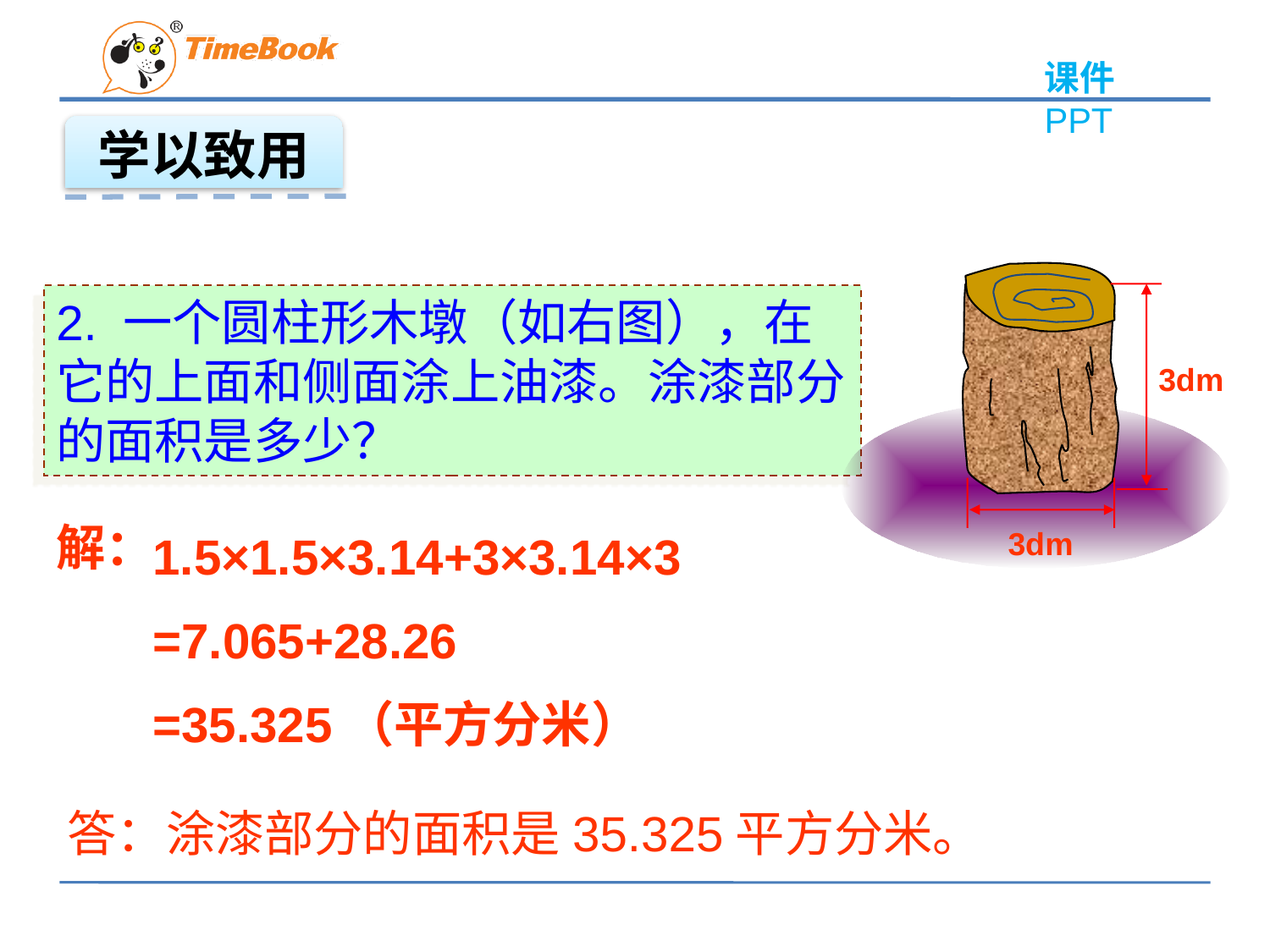

学以致用

2. 一个圆柱形木墩（如右图），在它的上面和侧面涂上油漆。涂漆部分的面积是多少？
3dm

解：

3dm
1.5×1.5×3.14+3×3.14×3
=7.065+28.26
=35.325（平方分米）
答：涂漆部分的面积是35.325平方分米。